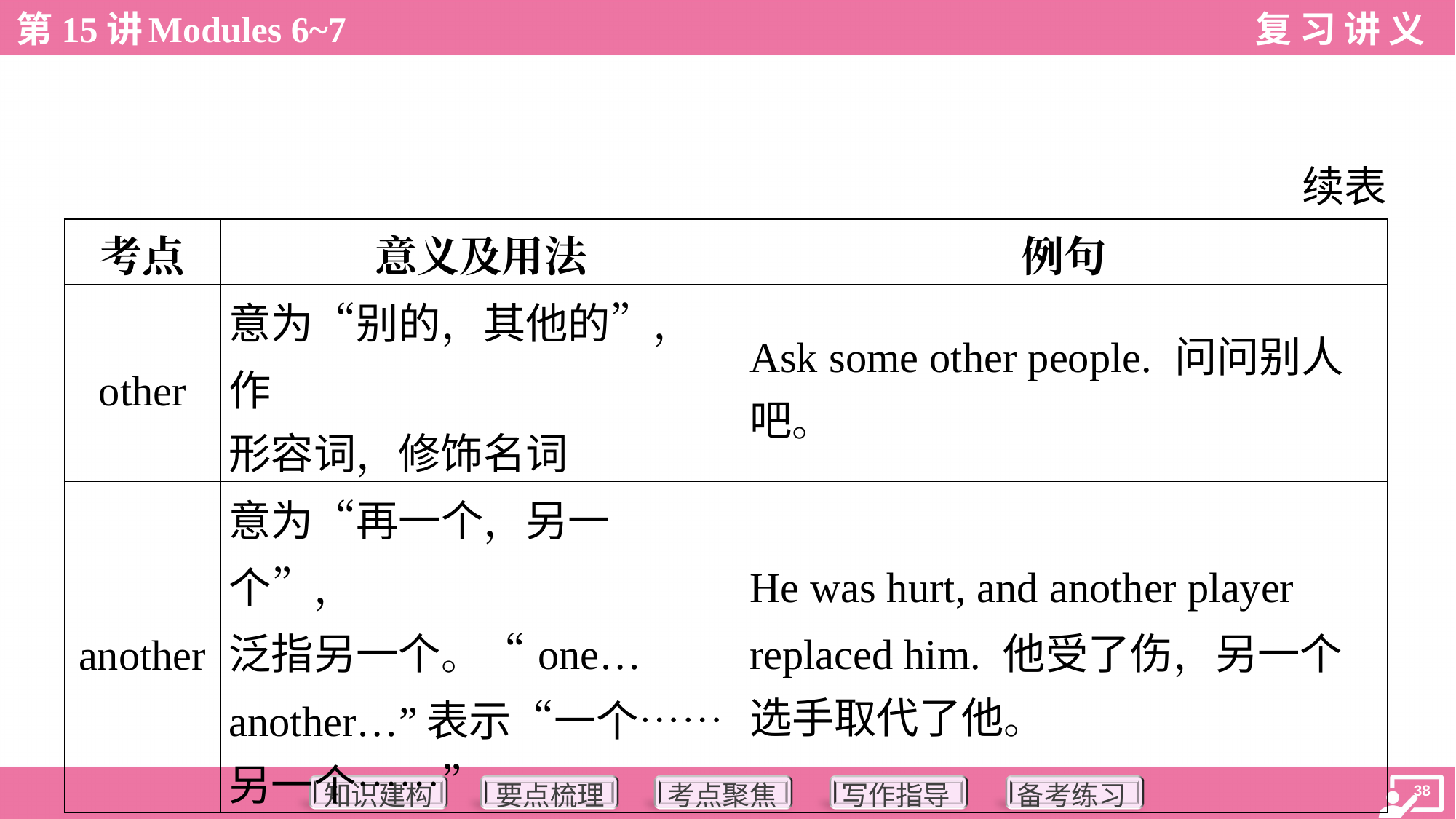

续表
| 考点 | 意义及用法 | 例句 |
| --- | --- | --- |
| other | 意为“别的，其他的”，作 形容词，修饰名词 | Ask some other people. 问问别人 吧。 |
| another | 意为“再一个，另一个”， 泛指另一个。“one… another…”表示“一个…… 另一个……” | He was hurt, and another player replaced him. 他受了伤，另一个 选手取代了他。 |